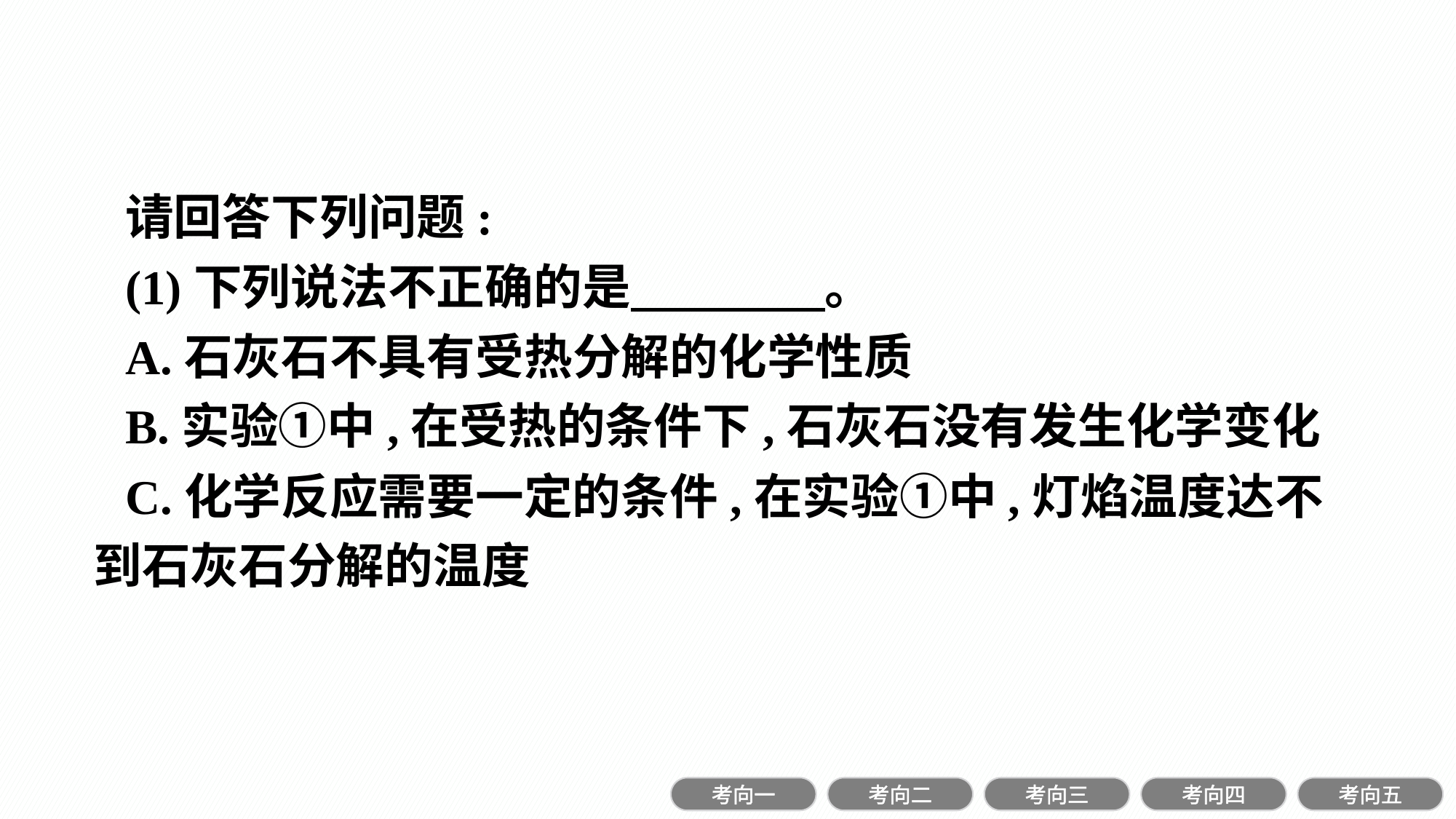

请回答下列问题:
(1)下列说法不正确的是　　　　。
A.石灰石不具有受热分解的化学性质
B.实验①中,在受热的条件下,石灰石没有发生化学变化
C.化学反应需要一定的条件,在实验①中,灯焰温度达不到石灰石分解的温度